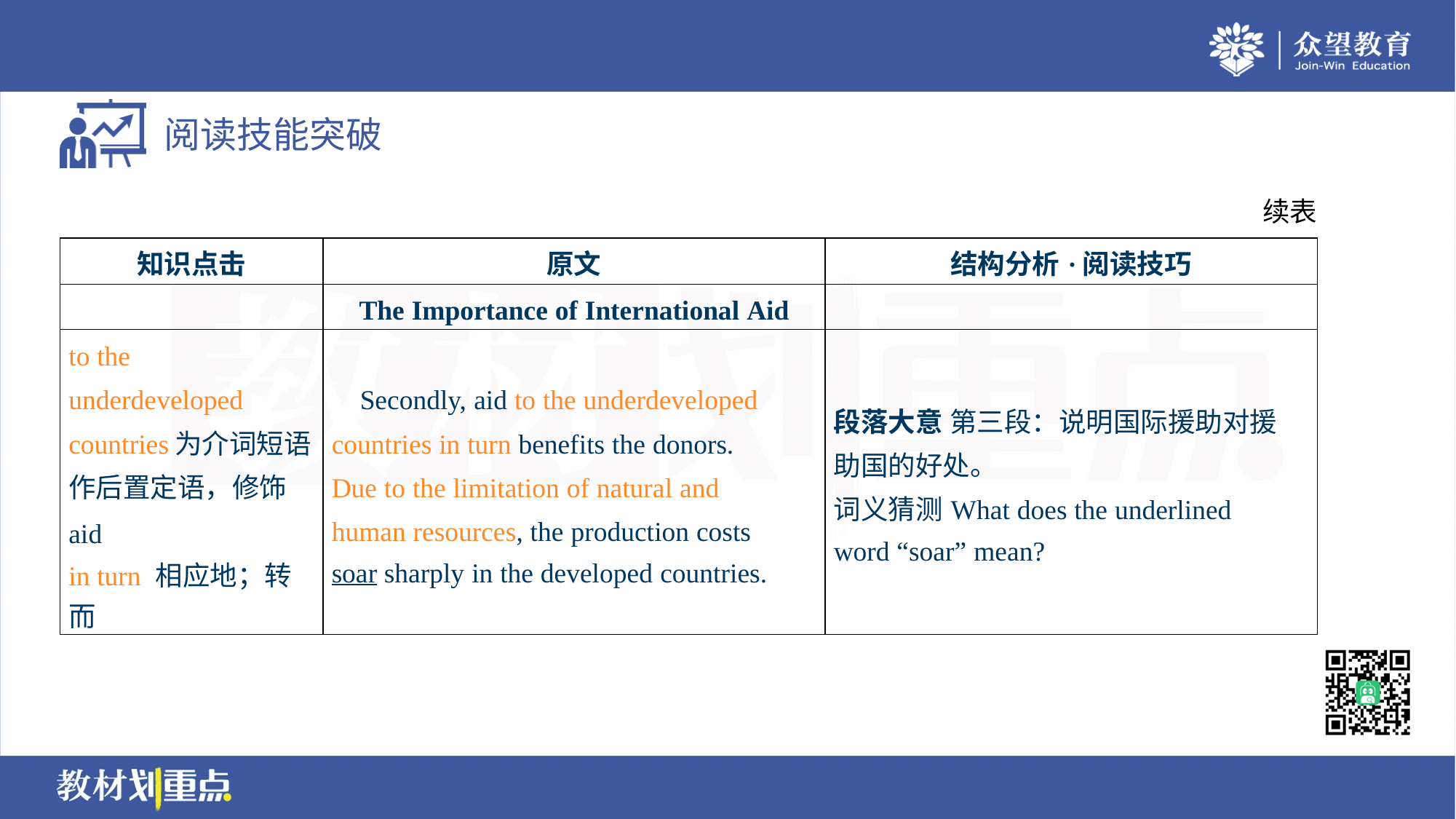

续表
| 知识点击 | 原文 | 结构分析·阅读技巧 |
| --- | --- | --- |
|  | The Importance of International Aid |  |
| to the underdeveloped countries为介词短语 作后置定语，修饰 aid in turn 相应地；转 而 | Secondly, aid to the underdeveloped countries in turn benefits the donors. Due to the limitation of natural and human resources, the production costs soar sharply in the developed countries. | 段落大意 第三段：说明国际援助对援 助国的好处。 词义猜测What does the underlined word “soar” mean? |